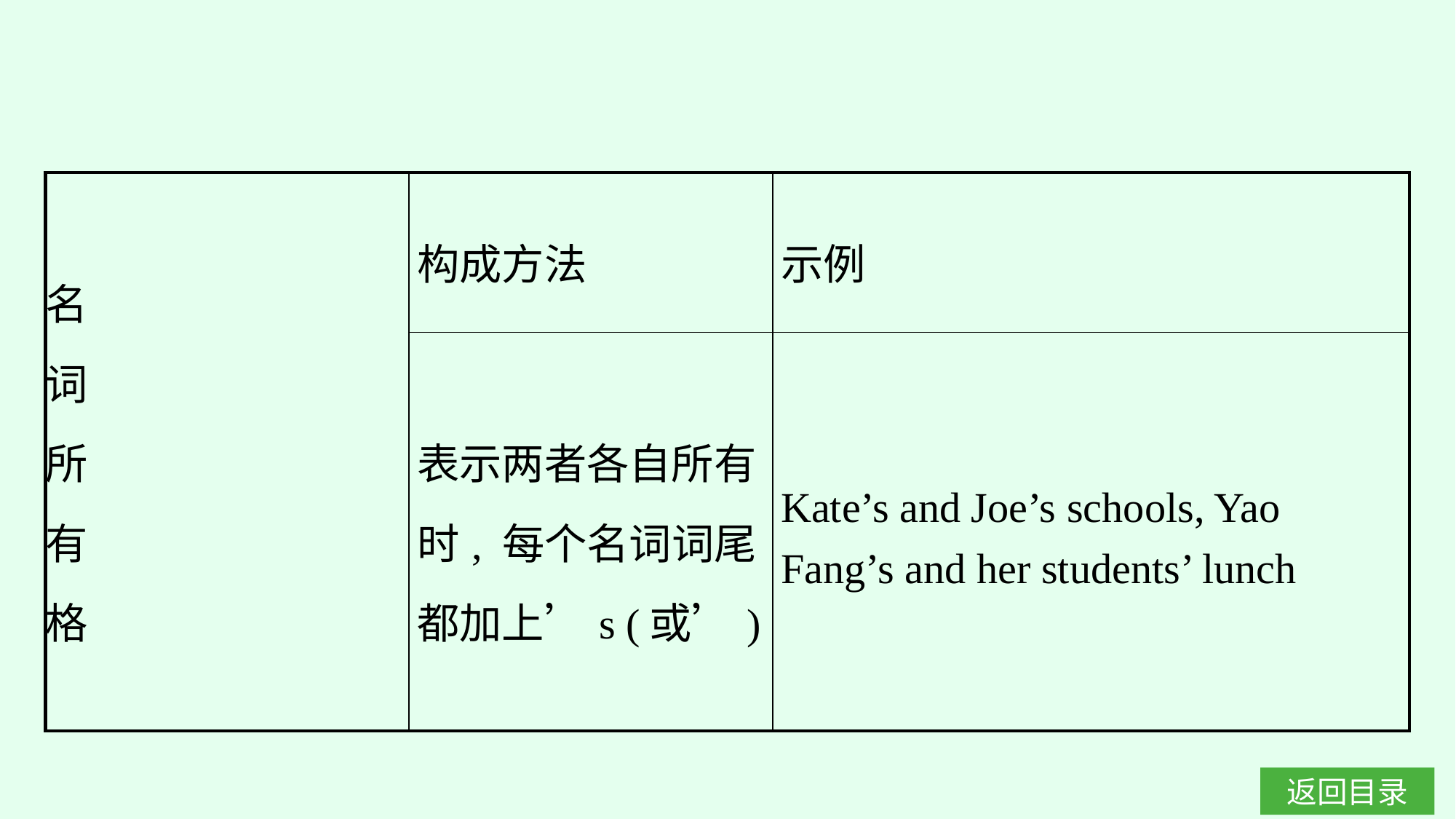

| 名 词 所 有 格 | 构成方法 | 示例 |
| --- | --- | --- |
|  | 表示两者各自所有时, 每个名词词尾都加上’s (或’) | Kate’s and Joe’s schools, Yao Fang’s and her students’ lunch |